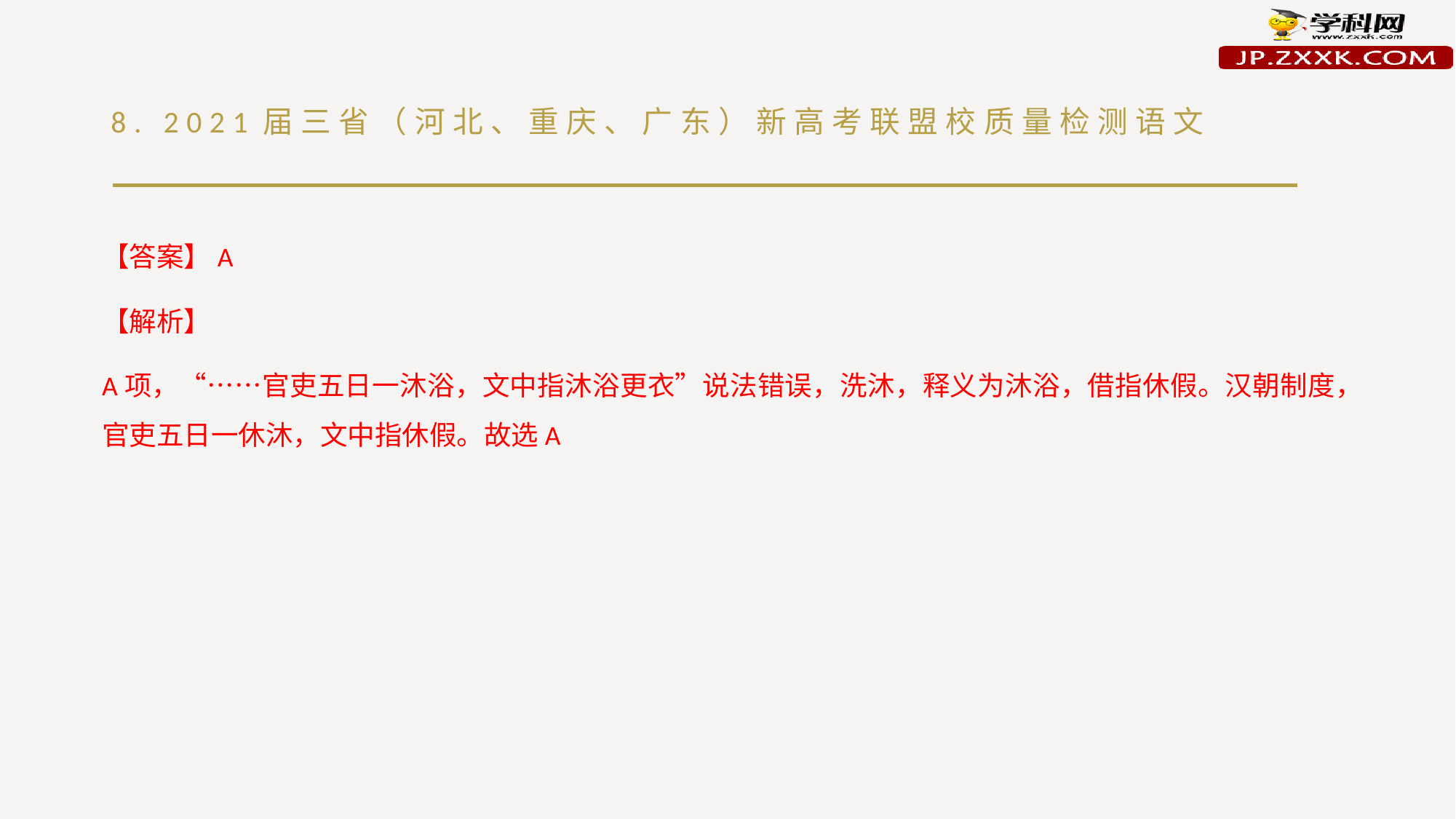

# 8. 2021届三省（河北、重庆、广东）新高考联盟校质量检测语文
【答案】A
【解析】
A项，“……官吏五日一沐浴，文中指沐浴更衣”说法错误，洗沐，释义为沐浴，借指休假。汉朝制度，官吏五日一休沐，文中指休假。故选A